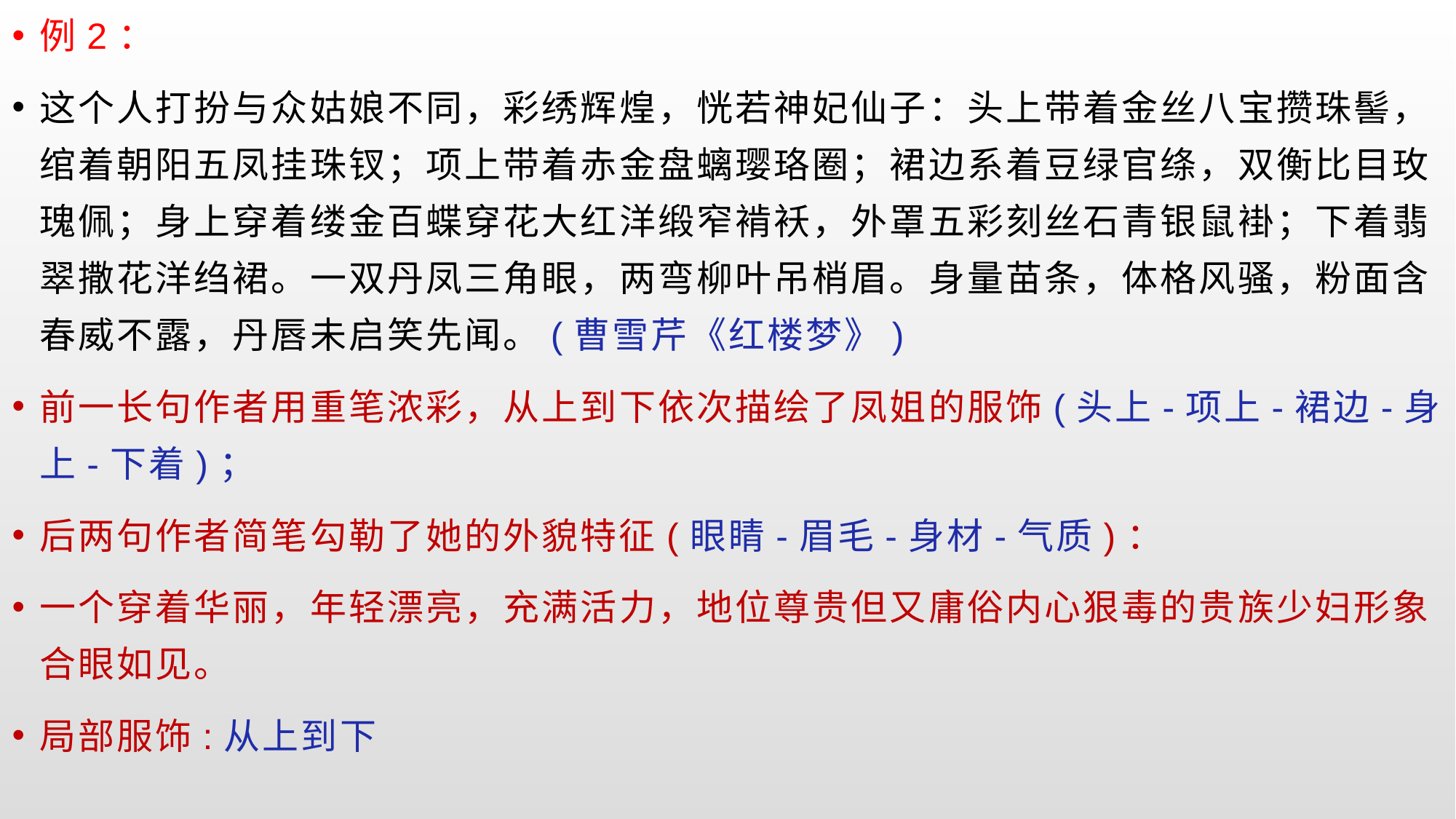

例2：
这个人打扮与众姑娘不同，彩绣辉煌，恍若神妃仙子：头上带着金丝八宝攒珠髻，绾着朝阳五凤挂珠钗；项上带着赤金盘螭璎珞圈；裙边系着豆绿官绦，双衡比目玫瑰佩；身上穿着缕金百蝶穿花大红洋缎窄褃袄，外罩五彩刻丝石青银鼠褂；下着翡翠撒花洋绉裙。一双丹凤三角眼，两弯柳叶吊梢眉。身量苗条，体格风骚，粉面含春威不露，丹唇未启笑先闻。(曹雪芹《红楼梦》)
前一长句作者用重笔浓彩，从上到下依次描绘了凤姐的服饰(头上-项上-裙边-身上-下着)；
后两句作者简笔勾勒了她的外貌特征(眼睛-眉毛-身材-气质)：
一个穿着华丽，年轻漂亮，充满活力，地位尊贵但又庸俗内心狠毒的贵族少妇形象合眼如见。
局部服饰:从上到下